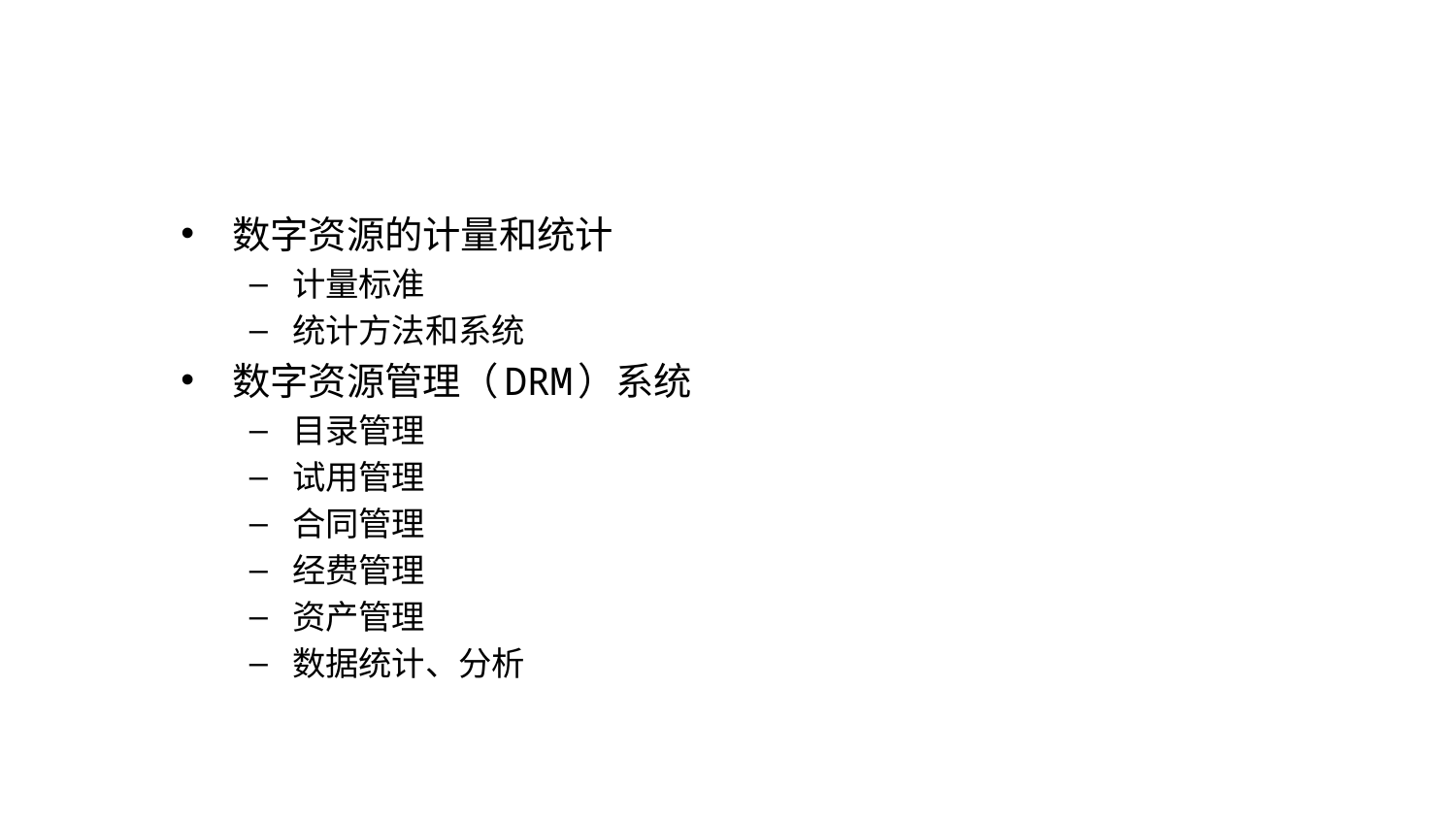

#
数字资源的计量和统计
计量标准
统计方法和系统
数字资源管理（DRM）系统
目录管理
试用管理
合同管理
经费管理
资产管理
数据统计、分析